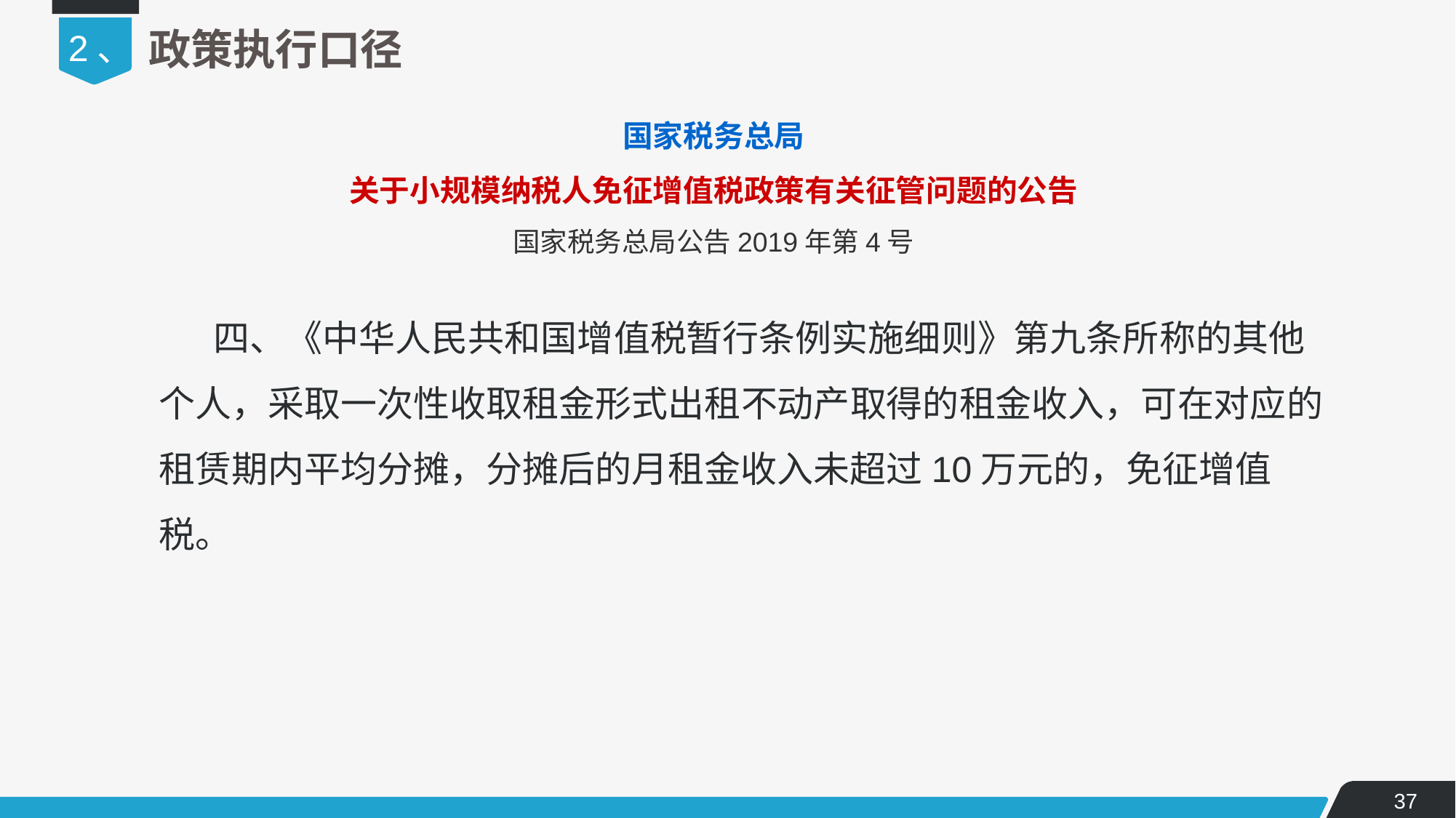

2、
政策执行口径
国家税务总局
关于小规模纳税人免征增值税政策有关征管问题的公告
国家税务总局公告2019年第4号
四、《中华人民共和国增值税暂行条例实施细则》第九条所称的其他个人，采取一次性收取租金形式出租不动产取得的租金收入，可在对应的租赁期内平均分摊，分摊后的月租金收入未超过10万元的，免征增值税。